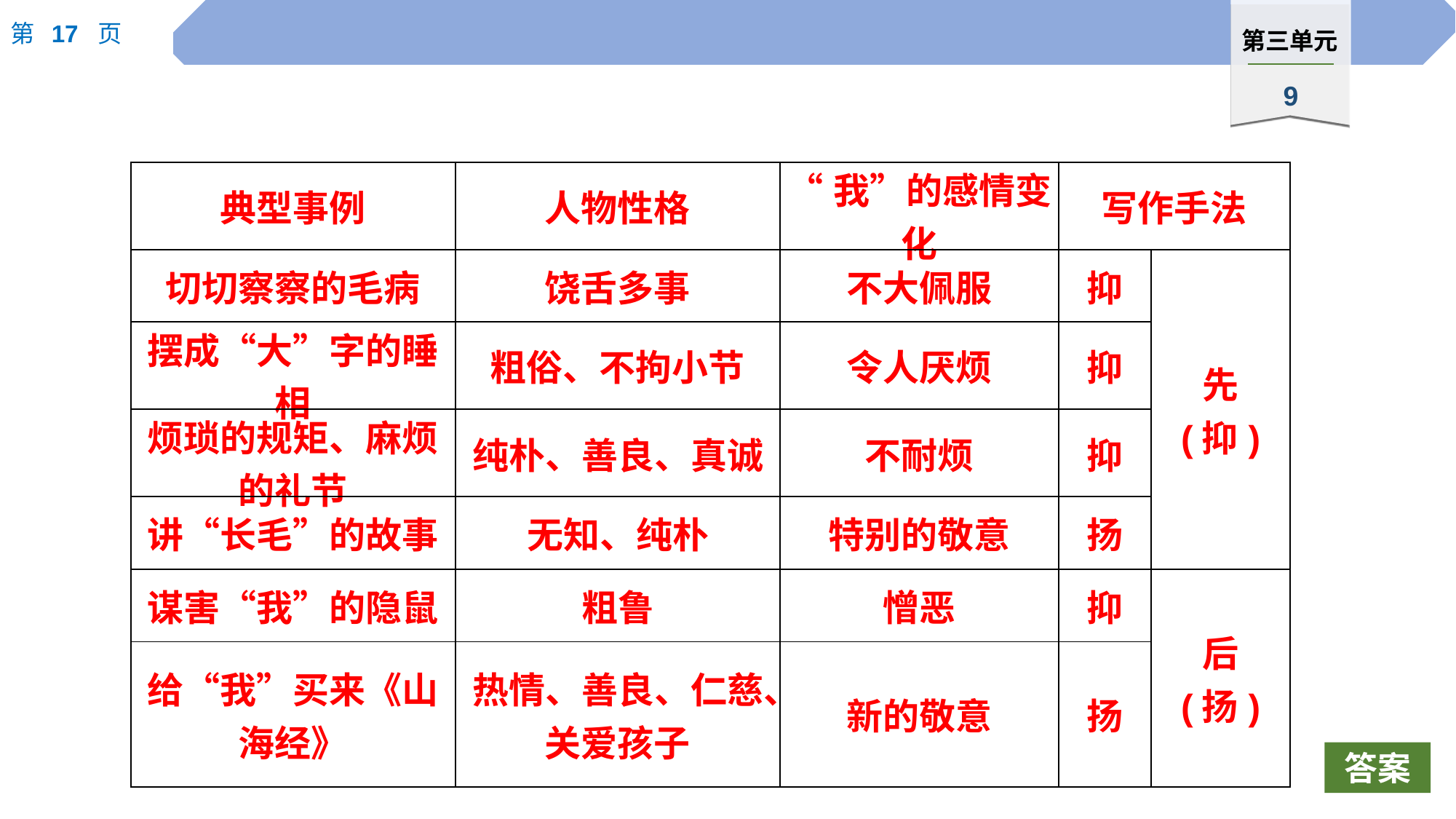

| 典型事例 | 人物性格 | “我”的感情变化 | 写作手法 |  |
| --- | --- | --- | --- | --- |
| 切切察察的毛病 | 饶舌多事 | 不大佩服 | 抑 | 先 (抑) |
| 摆成“大”字的睡相 | 粗俗、不拘小节 | 令人厌烦 | 抑 |  |
| 烦琐的规矩、麻烦的礼节 | 纯朴、善良、真诚 | 不耐烦 | 抑 |  |
| 讲“长毛”的故事 | 无知、纯朴 | 特别的敬意 | 扬 |  |
| 谋害“我”的隐鼠 | 粗鲁 | 憎恶 | 抑 | 后 (扬) |
| 给“我”买来《山海经》 | 热情、善良、仁慈、 关爱孩子 | 新的敬意 | 扬 |  |
答案